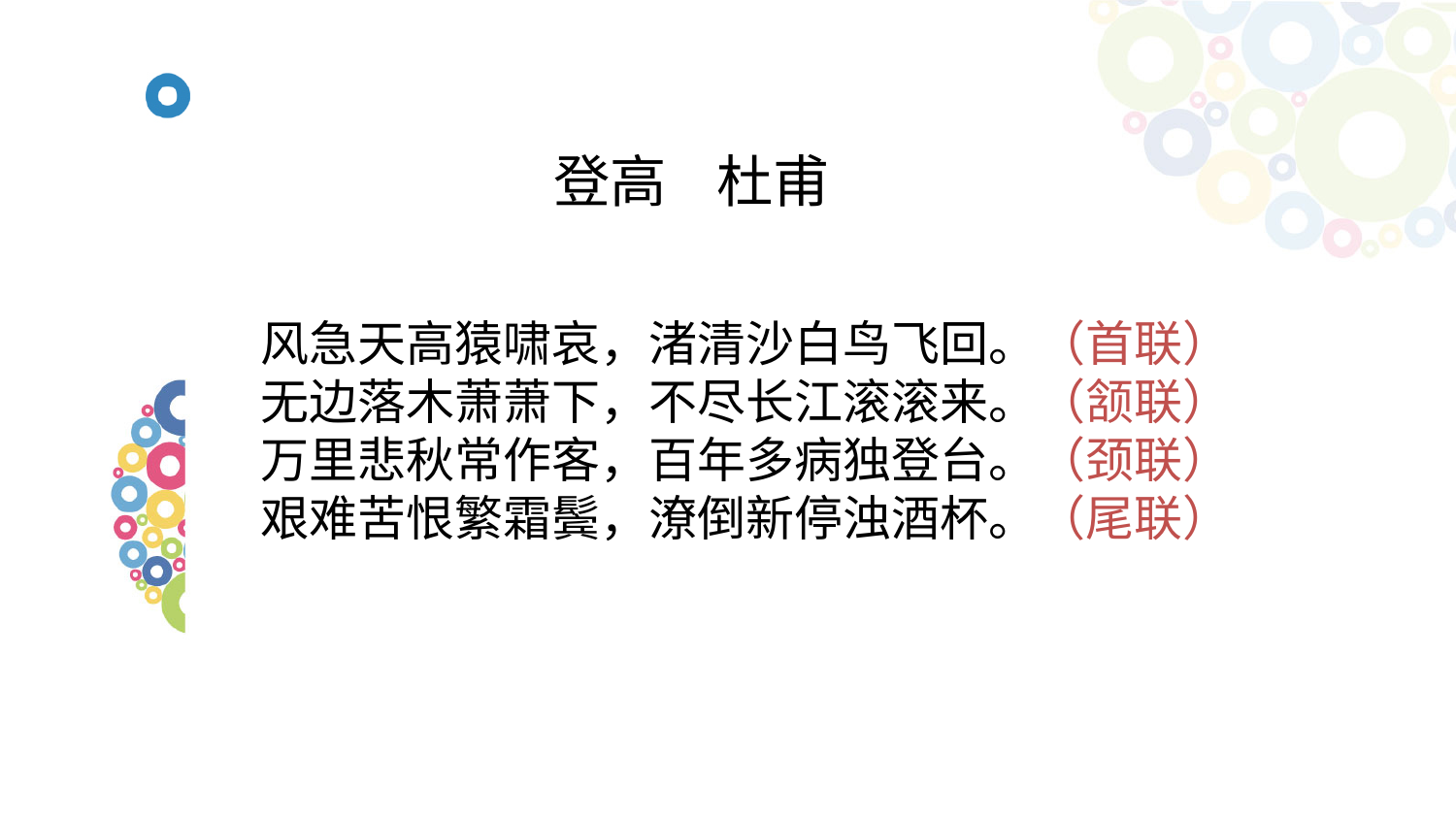

# 登高    杜甫
风急天高猿啸哀，渚清沙白鸟飞回。（首联）
无边落木萧萧下，不尽长江滚滚来。（颔联）
万里悲秋常作客，百年多病独登台。（颈联）
艰难苦恨繁霜鬓，潦倒新停浊酒杯。（尾联）